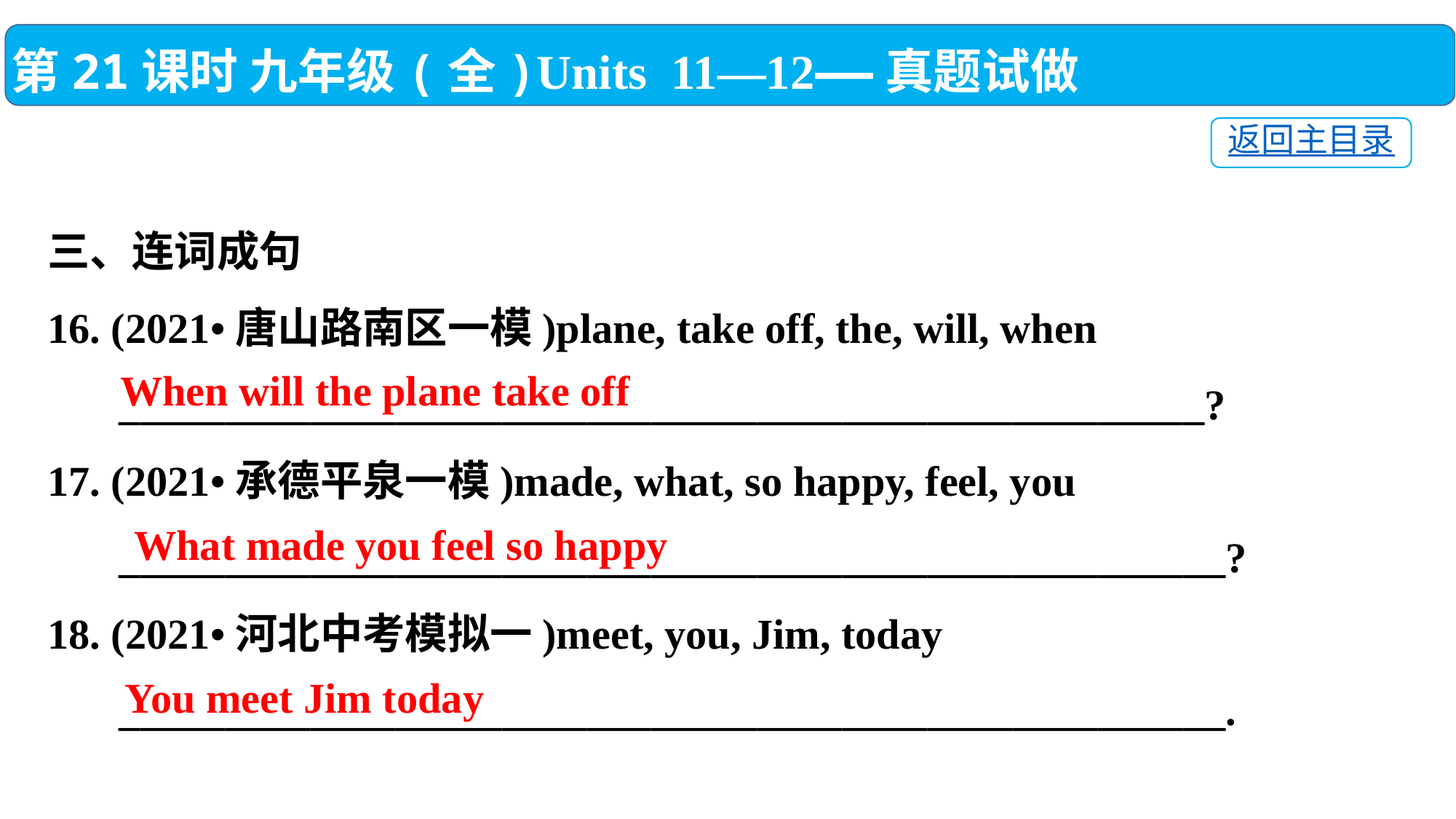

第21课时 九年级(全)Units  11—12——真题试做
返回主目录
三、连词成句
16. (2021•唐山路南区一模)plane, take off, the, will, when
　  ___________________________________________________?
17. (2021•承德平泉一模)made, what, so happy, feel, you
　  ____________________________________________________?
18. (2021•河北中考模拟一)meet, you, Jim, today
　  ____________________________________________________.
When will the plane take off
 What made you feel so happy
You meet Jim today